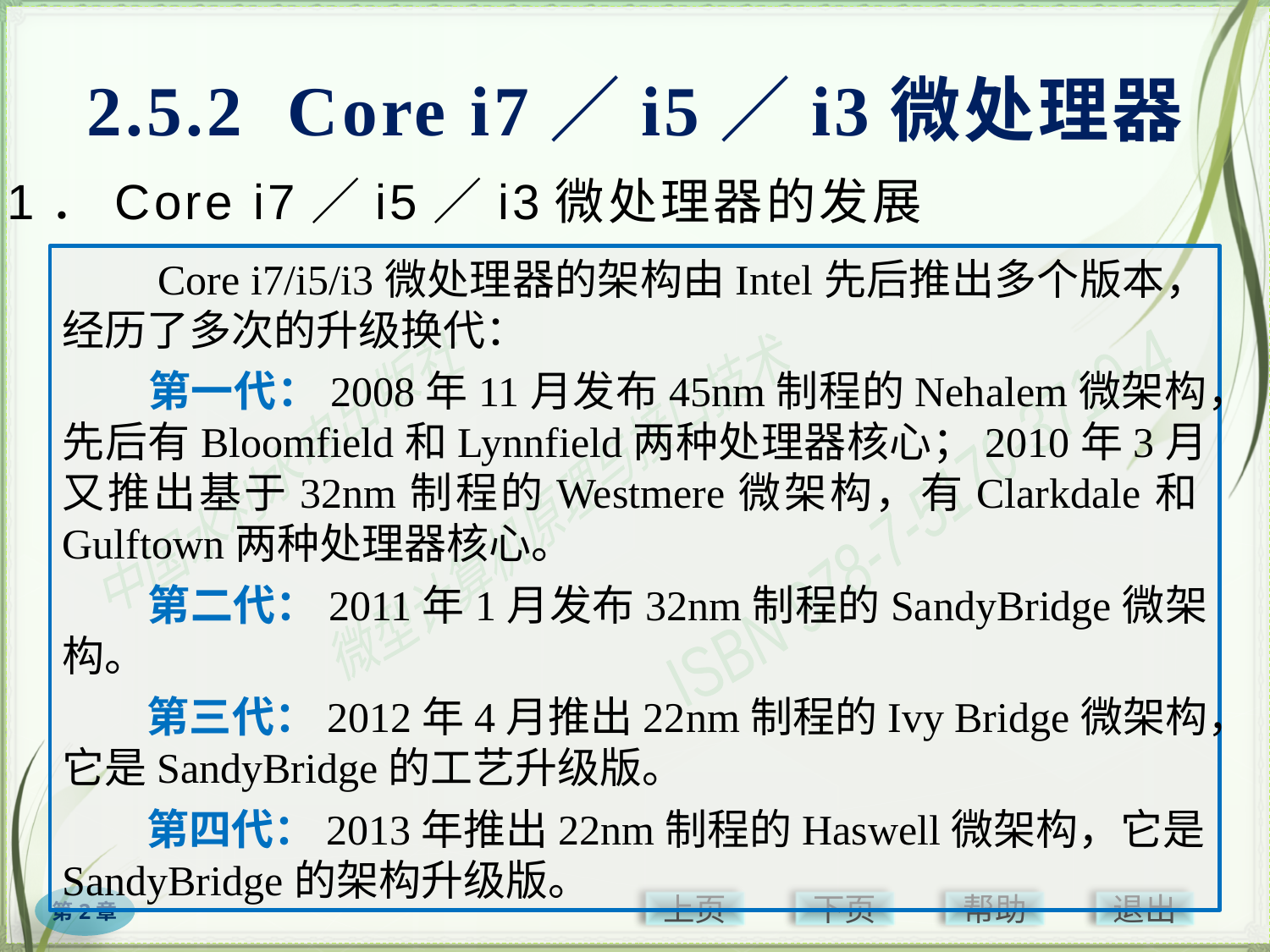

# 2.5.2  Core i7／i5／i3微处理器
1．Core i7／i5／i3微处理器的发展
　　Core i7/i5/i3微处理器的架构由Intel先后推出多个版本，经历了多次的升级换代：
　　第一代：2008年11月发布45nm制程的Nehalem微架构，先后有Bloomfield和Lynnfield两种处理器核心；2010年3月又推出基于32nm制程的Westmere微架构，有Clarkdale和Gulftown两种处理器核心。
　　第二代：2011年1月发布32nm制程的SandyBridge微架构。
　　第三代：2012年4月推出22nm制程的Ivy Bridge微架构，它是SandyBridge的工艺升级版。
　　第四代：2013年推出22nm制程的Haswell微架构，它是SandyBridge的架构升级版。